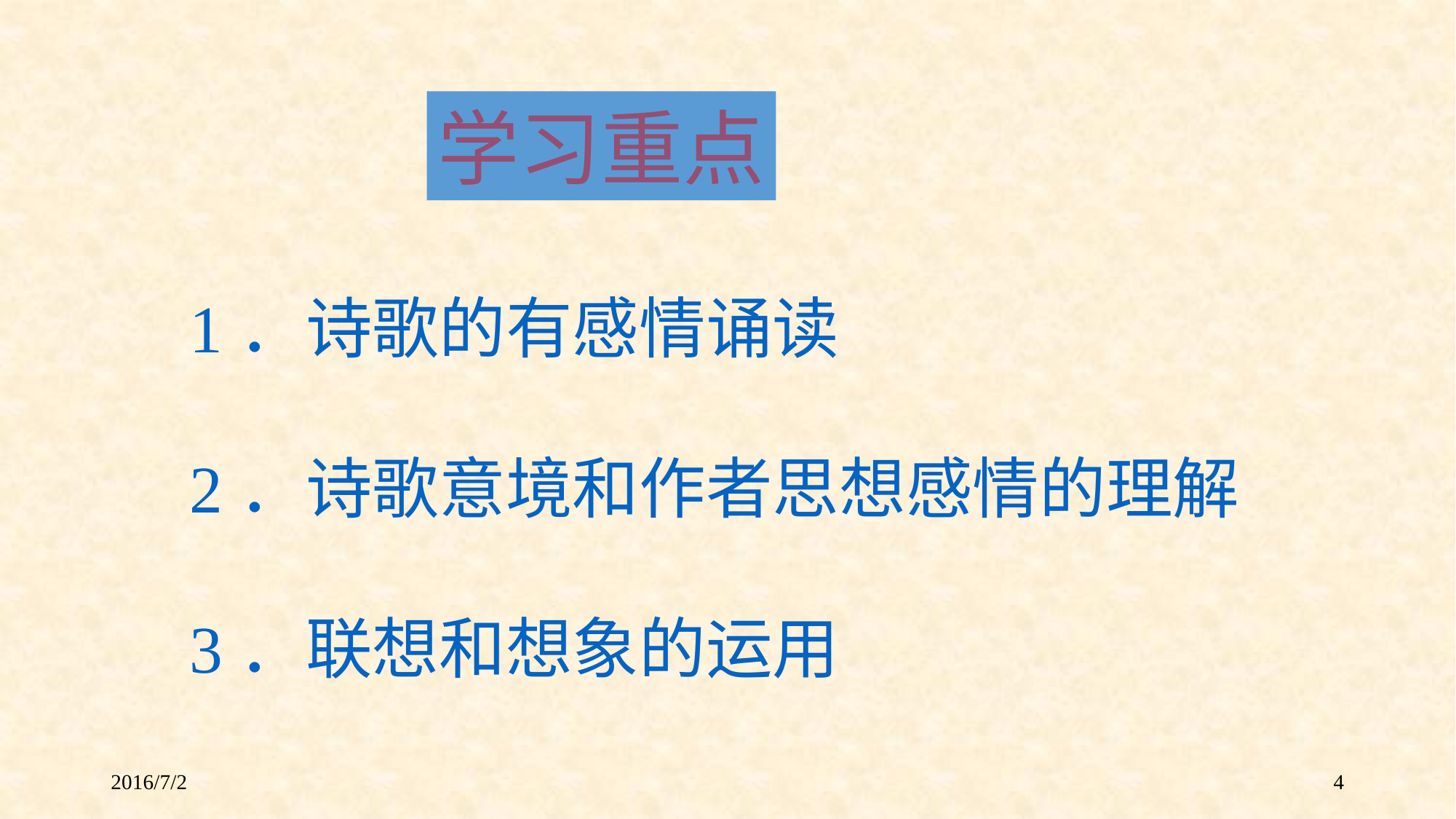

学习重点
1．诗歌的有感情诵读

2．诗歌意境和作者思想感情的理解

3．联想和想象的运用

2016/7/2
4